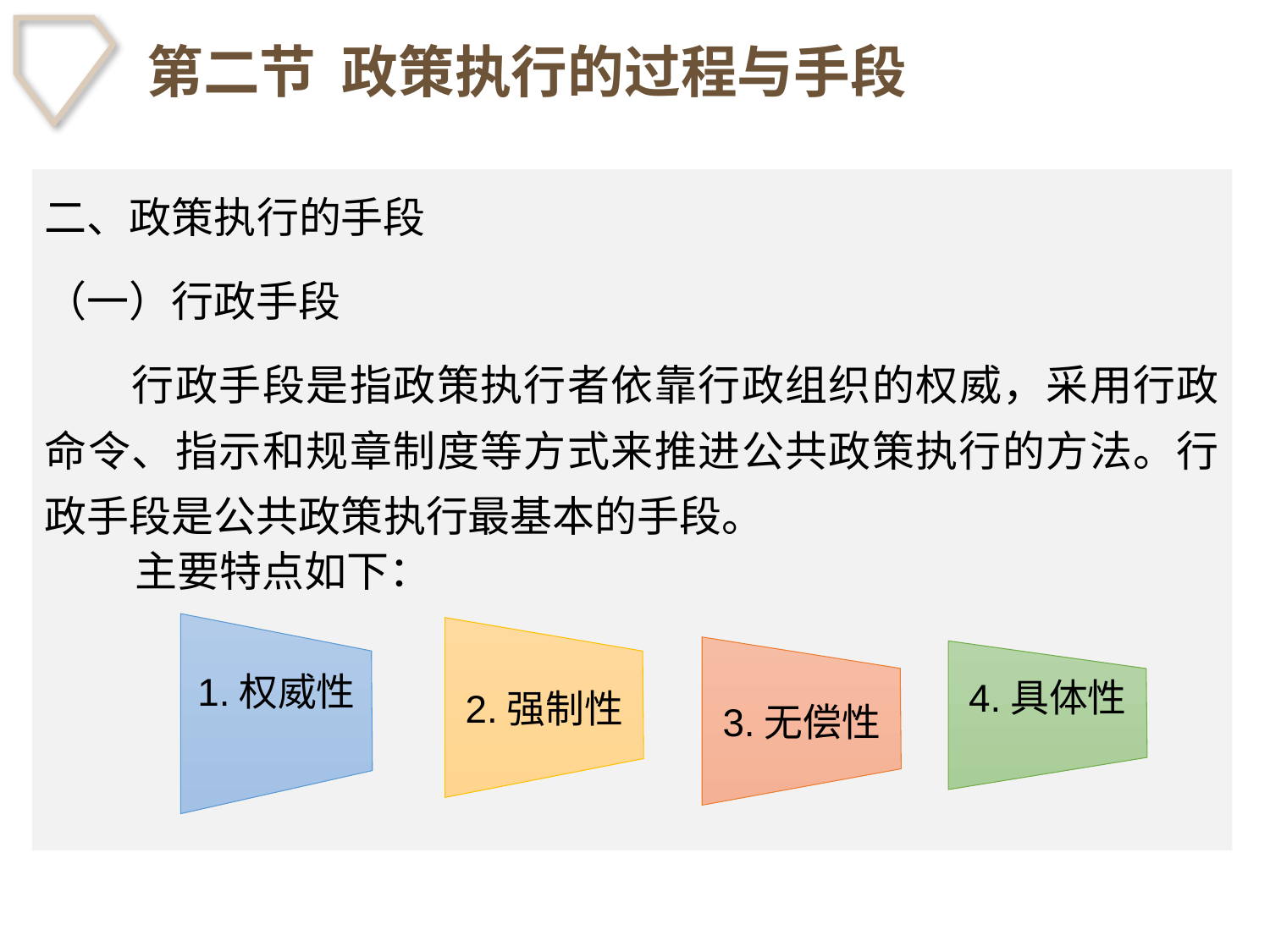

# 第二节  政策执行的过程与手段
二、政策执行的手段
（一）行政手段
　　行政手段是指政策执行者依靠行政组织的权威，采用行政命令、指示和规章制度等方式来推进公共政策执行的方法。行政手段是公共政策执行最基本的手段。

主要特点如下：

1.权威性

2.强制性
3.无偿性
4.具体性